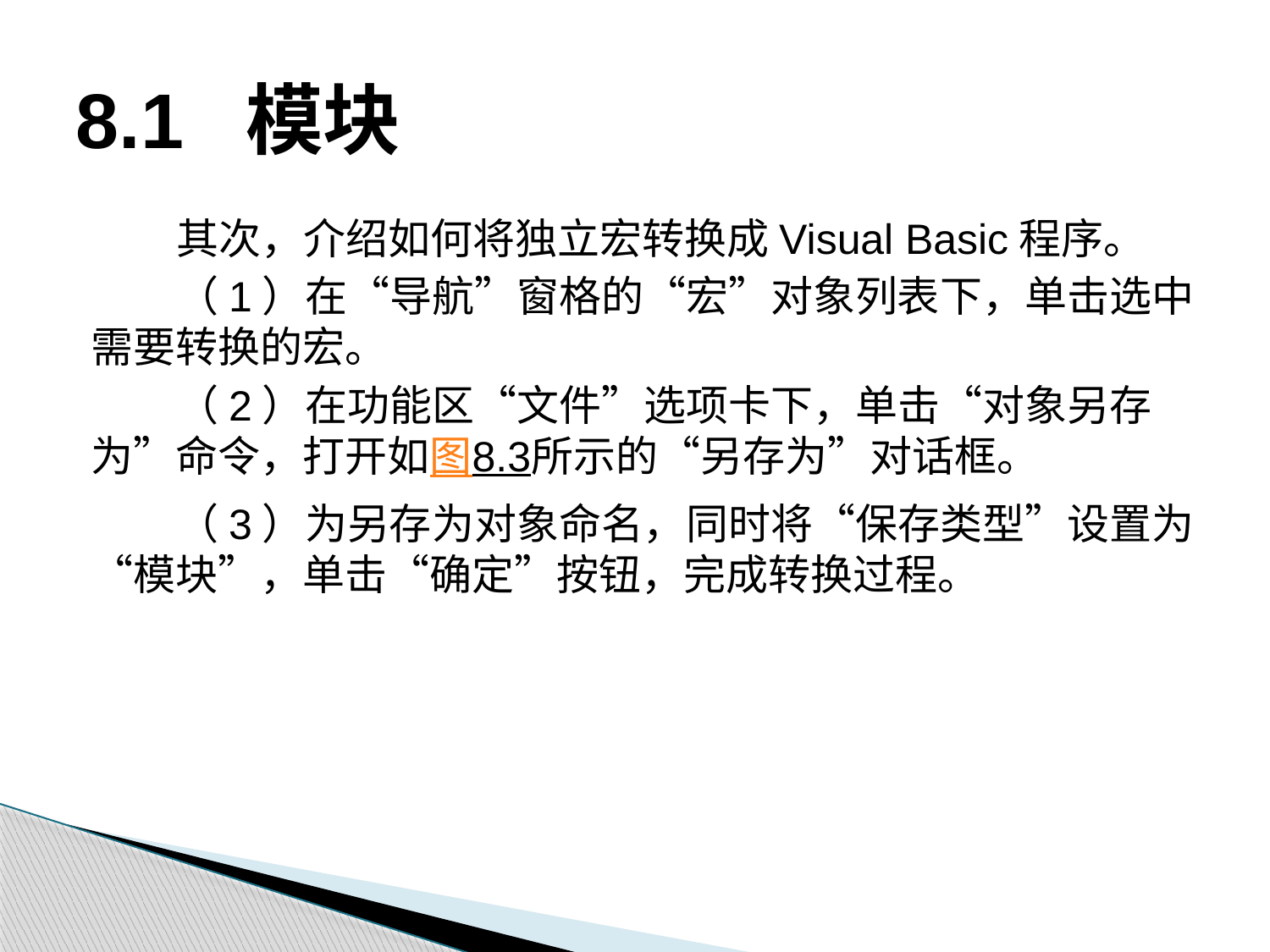

# 8.1  模块
其次，介绍如何将独立宏转换成Visual Basic程序。
（1）在“导航”窗格的“宏”对象列表下，单击选中需要转换的宏。
（2）在功能区“文件”选项卡下，单击“对象另存为”命令，打开如图8.3所示的“另存为”对话框。
（3）为另存为对象命名，同时将“保存类型”设置为“模块”，单击“确定”按钮，完成转换过程。